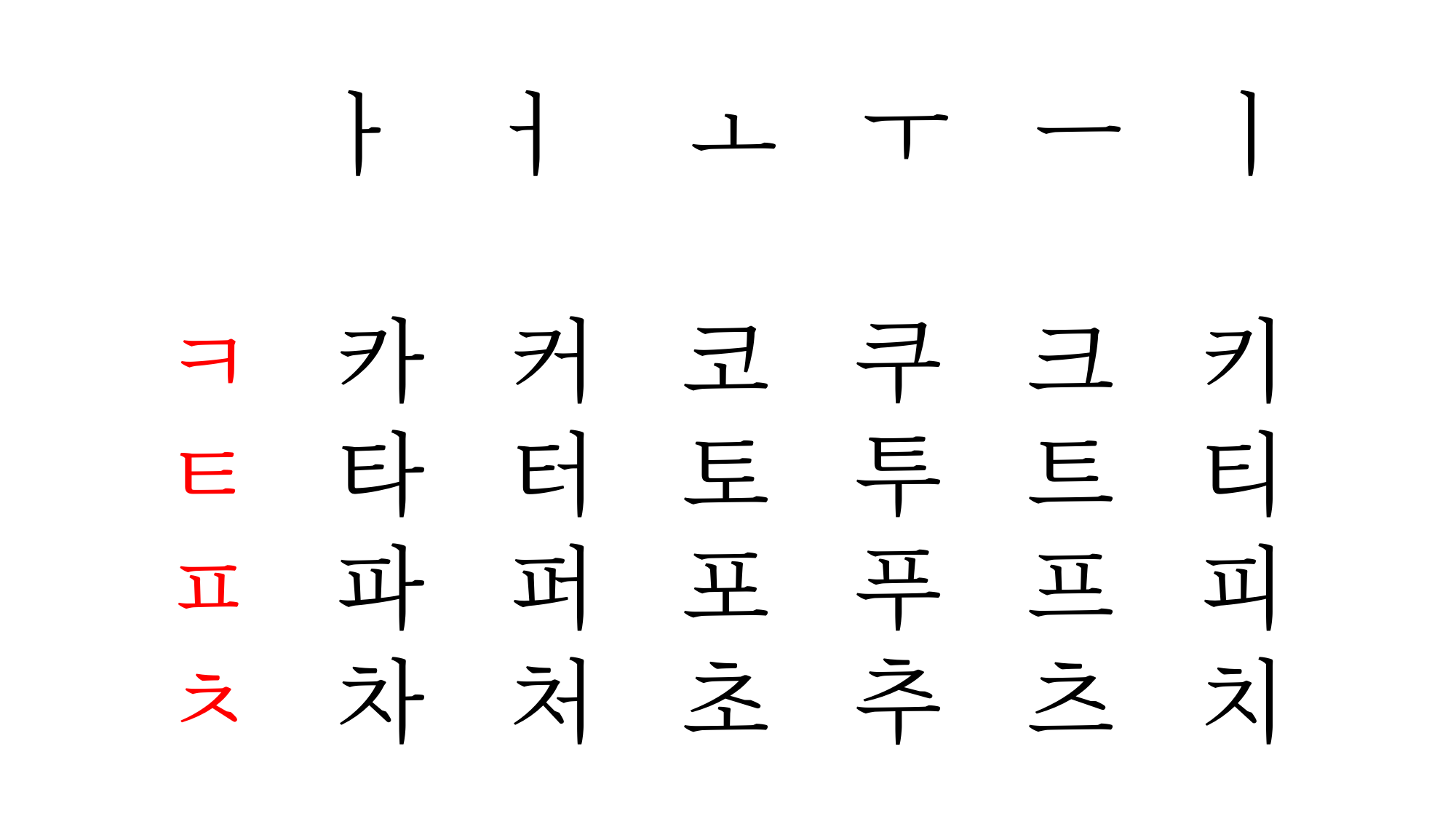

#
 ㅏ   ㅓ    ㅗ   ㅜ   ㅡ   ㅣ

ㅋ   카   커   코   쿠   크   키
ㅌ   타   터   토   투   트   티
ㅍ   파   퍼   포   푸   프   피
ㅊ   차   처   초   추   츠   치